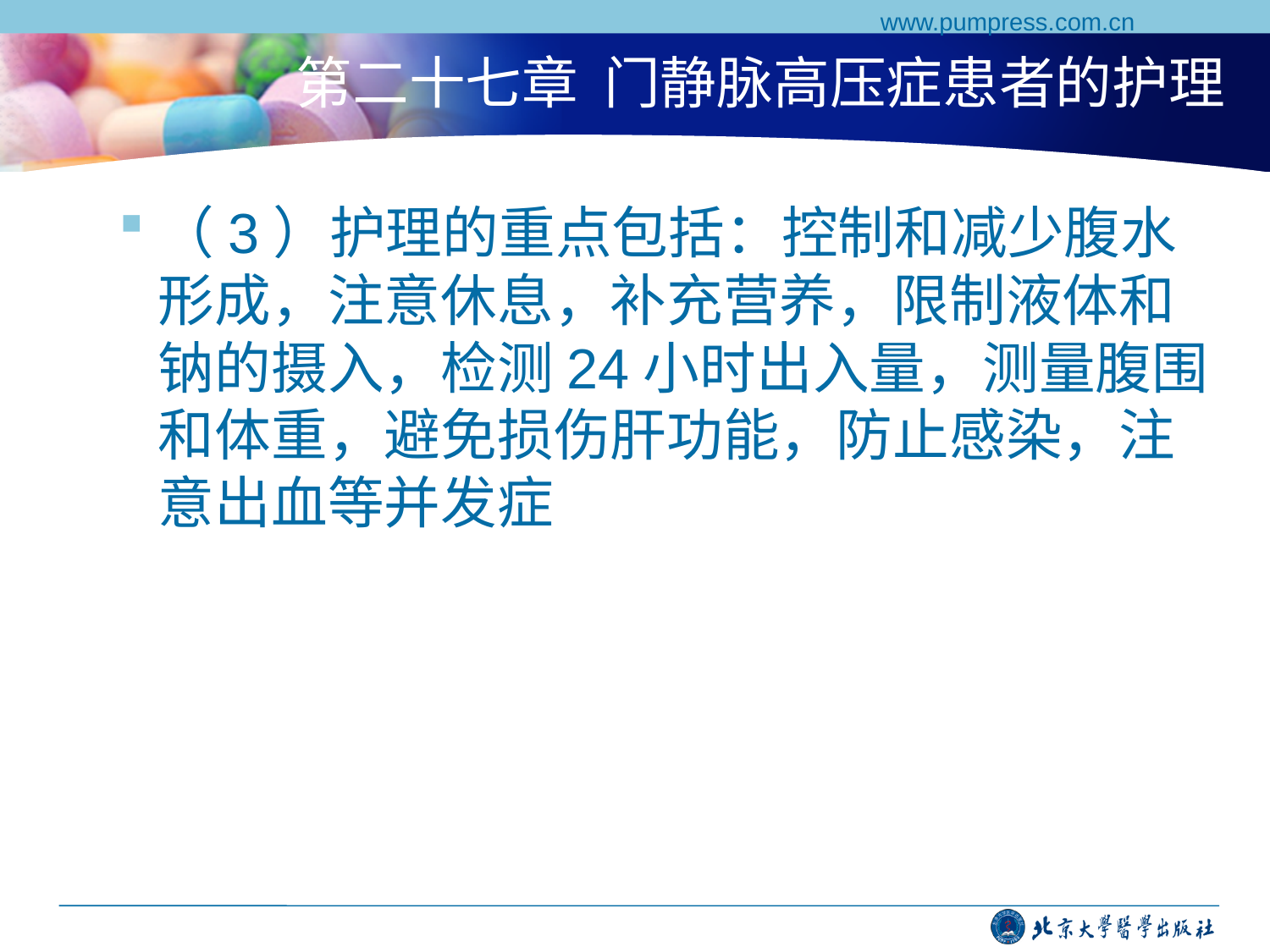

www.pumpress.com.cn
# 第二十七章  门静脉高压症患者的护理
（3）护理的重点包括：控制和减少腹水形成，注意休息，补充营养，限制液体和钠的摄入，检测24小时出入量，测量腹围和体重，避免损伤肝功能，防止感染，注意出血等并发症